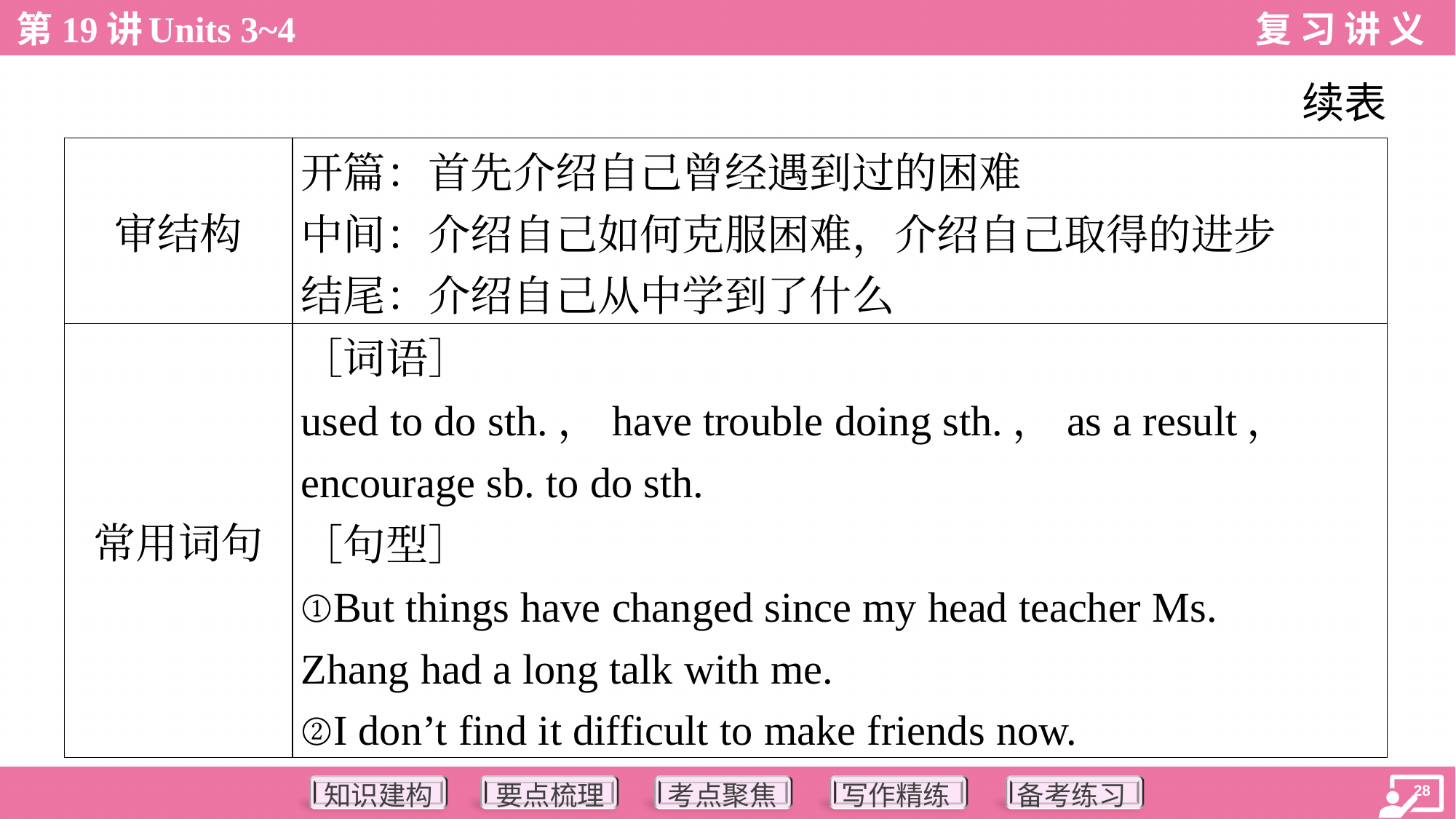

续表
| 审结构 | 开篇：首先介绍自己曾经遇到过的困难 中间：介绍自己如何克服困难，介绍自己取得的进步 结尾：介绍自己从中学到了什么 |
| --- | --- |
| 常用词句 | ［词语］ used to do sth.，have trouble doing sth.，as a result， encourage sb. to do sth. ［句型］ ①But things have changed since my head teacher Ms. Zhang had a long talk with me. ②I don’t find it difficult to make friends now. |